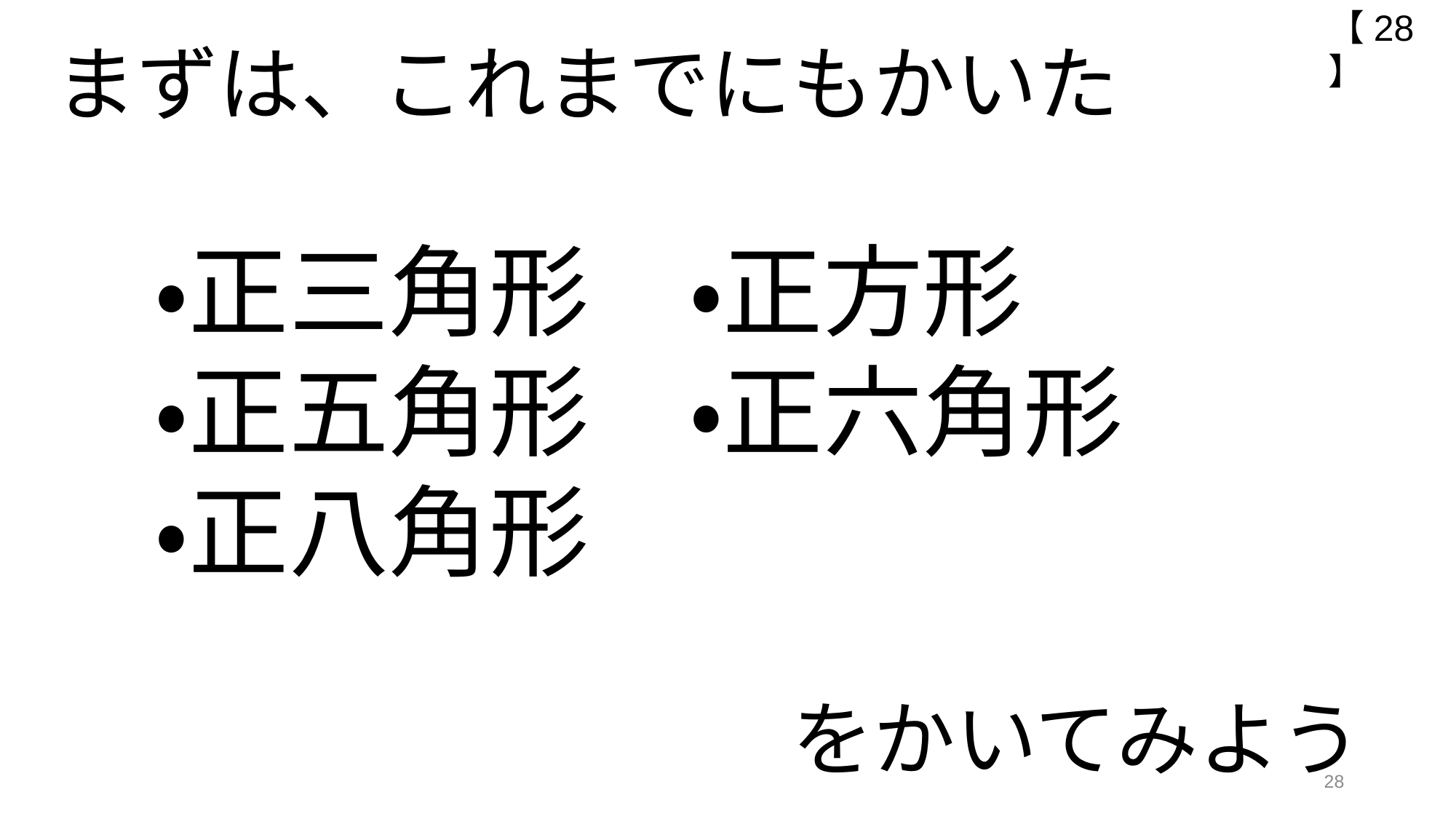

【28】
まずは、これまでにもかいた

　・正三角形　・正方形
　・正五角形　・正六角形
　・正八角形

　　　　　　　　　をかいてみよう
28